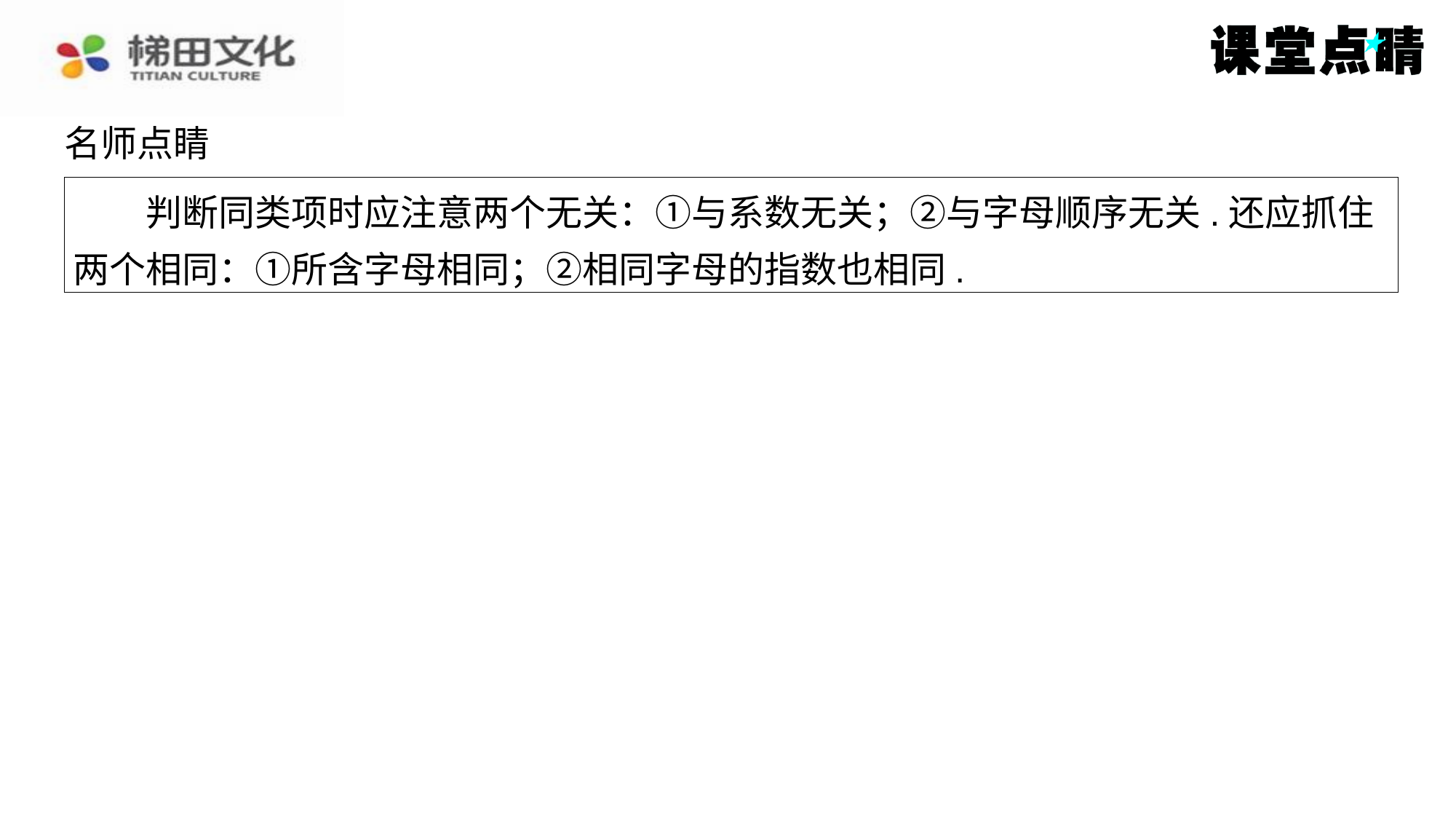

名师点睛
　　判断同类项时应注意两个无关：①与系数无关；②与字母顺序无关.还应抓住
两个相同：①所含字母相同；②相同字母的指数也相同.